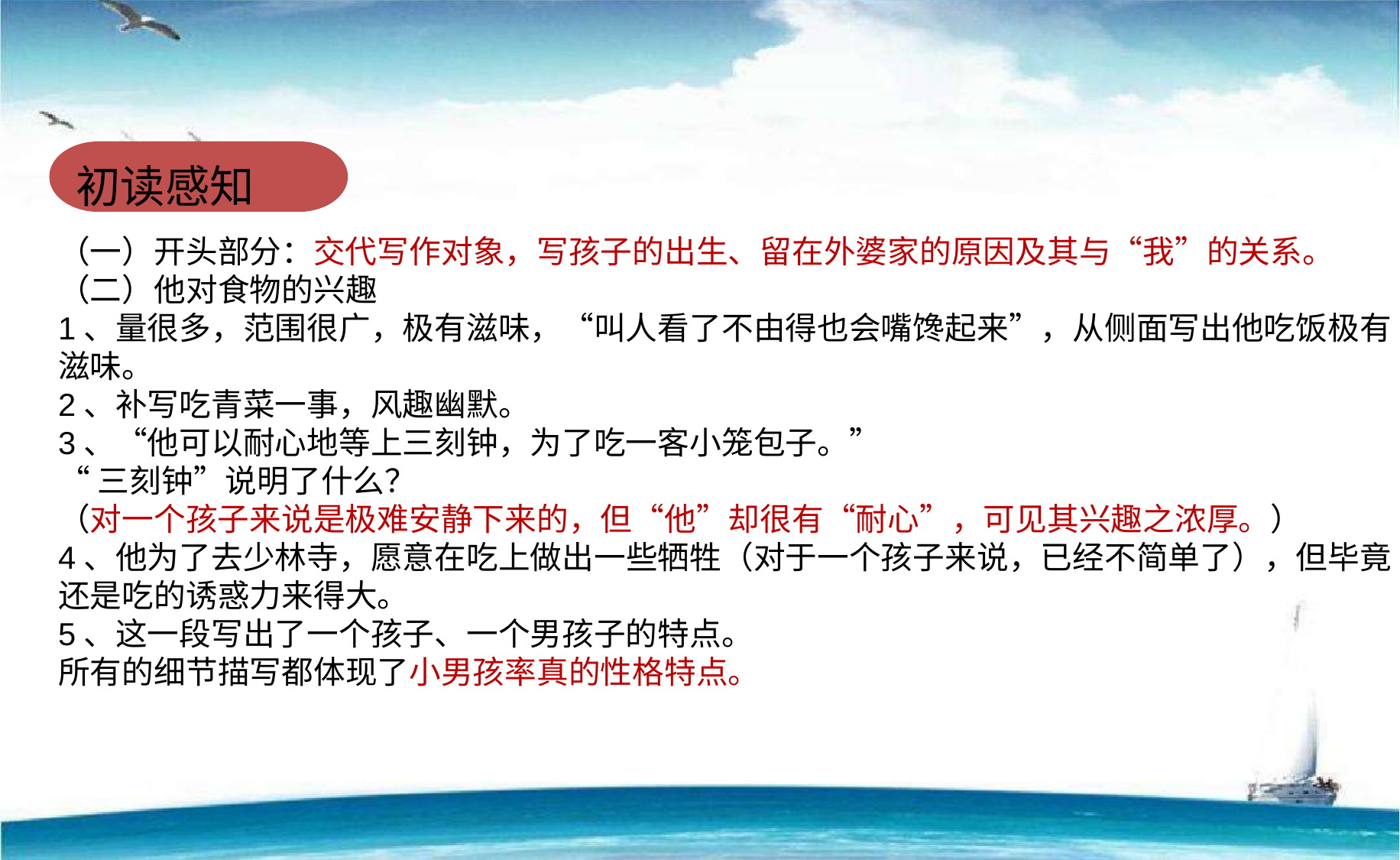

初读感知
（一）开头部分：交代写作对象，写孩子的出生、留在外婆家的原因及其与“我”的关系。
（二）他对食物的兴趣
1、量很多，范围很广，极有滋味，“叫人看了不由得也会嘴馋起来”，从侧面写出他吃饭极有滋味。
2、补写吃青菜一事，风趣幽默。
3、“他可以耐心地等上三刻钟，为了吃一客小笼包子。”
“三刻钟”说明了什么？
（对一个孩子来说是极难安静下来的，但“他”却很有“耐心”，可见其兴趣之浓厚。）
4、他为了去少林寺，愿意在吃上做出一些牺牲（对于一个孩子来说，已经不简单了），但毕竟还是吃的诱惑力来得大。
5、这一段写出了一个孩子、一个男孩子的特点。
所有的细节描写都体现了小男孩率真的性格特点。